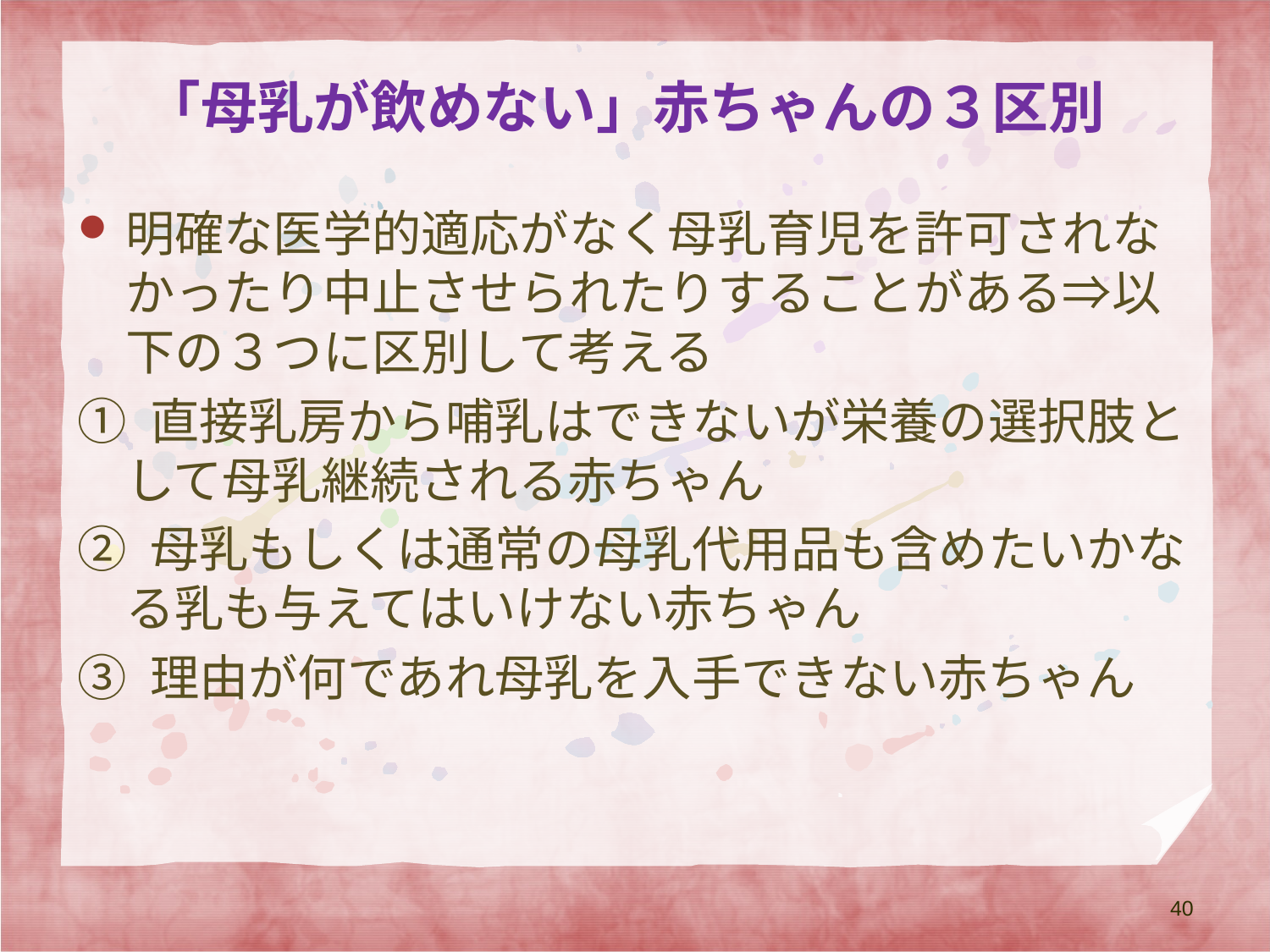

# 「母乳が飲めない」赤ちゃんの３区別
明確な医学的適応がなく母乳育児を許可されなかったり中止させられたりすることがある⇒以下の３つに区別して考える
① 直接乳房から哺乳はできないが栄養の選択肢として母乳継続される赤ちゃん
② 母乳もしくは通常の母乳代用品も含めたいかなる乳も与えてはいけない赤ちゃん
③ 理由が何であれ母乳を入手できない赤ちゃん
40